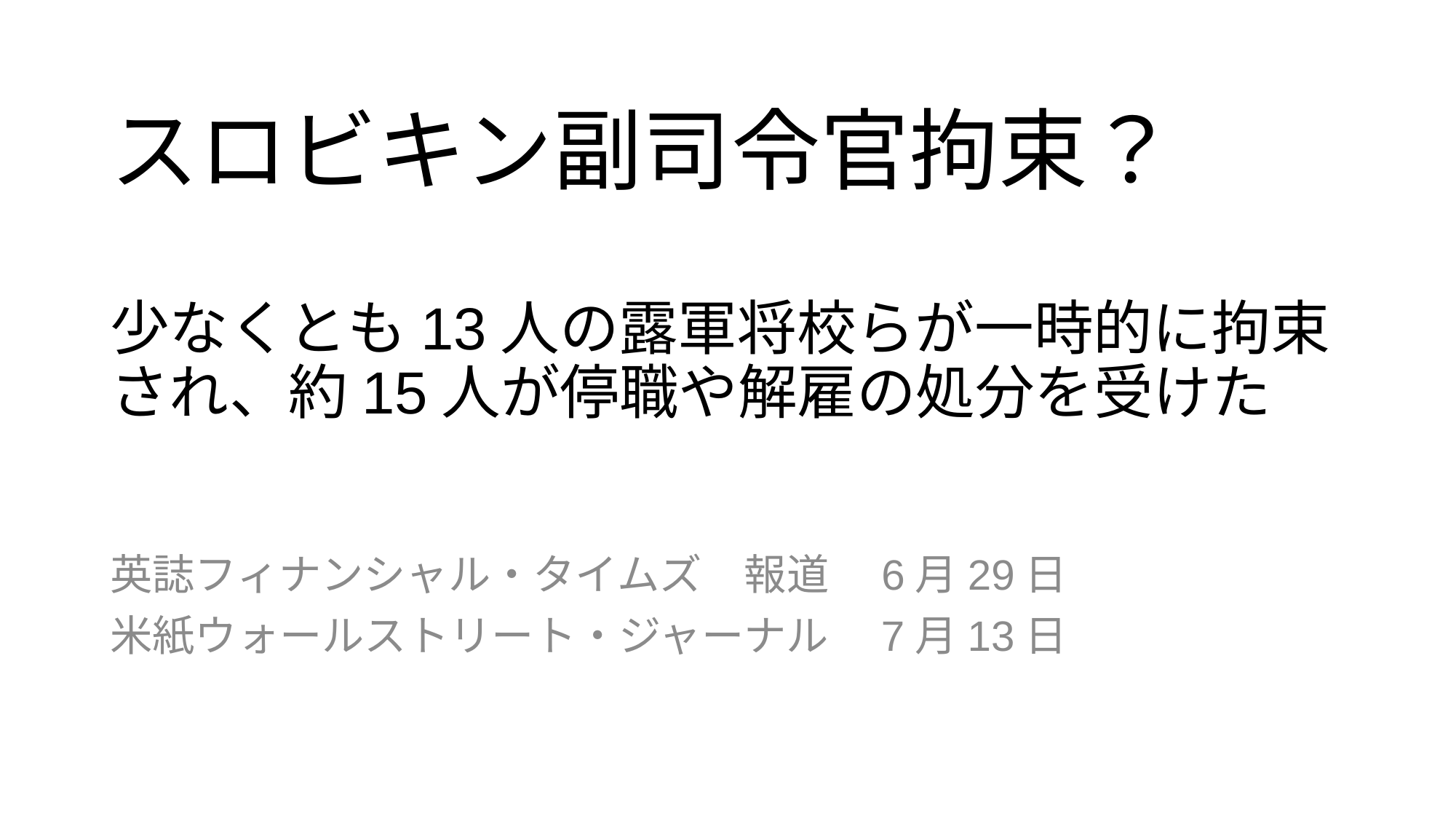

# スロビキン副司令官拘束？ 少なくとも13人の露軍将校らが一時的に拘束され、約15人が停職や解雇の処分を受けた
英誌フィナンシャル・タイムズ　報道　6月29日
米紙ウォールストリート・ジャーナル　7月13日